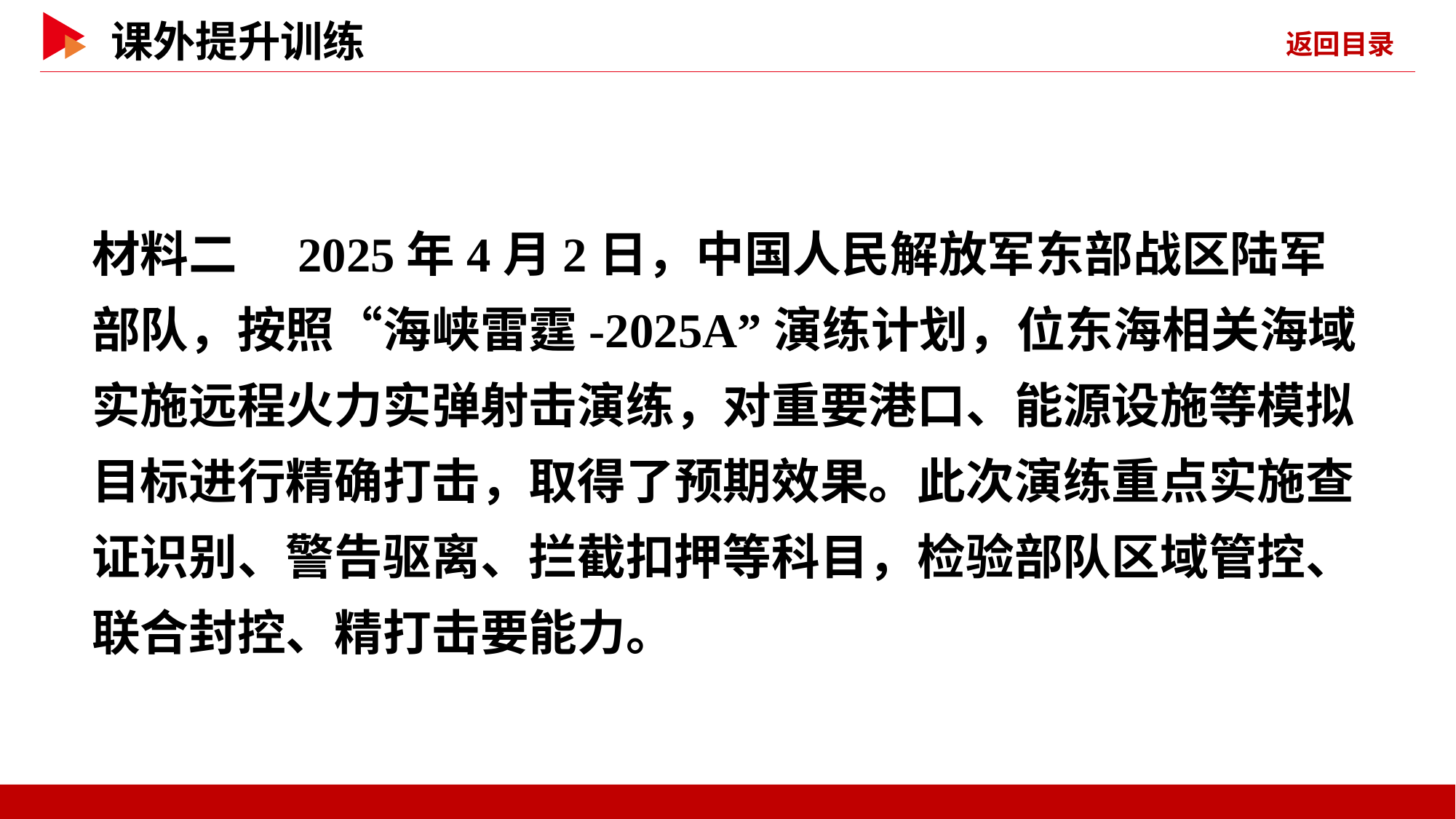

材料二　2025年4月2日，中国人民解放军东部战区陆军部队，按照“海峡雷霆-2025A”演练计划，位东海相关海域实施远程火力实弹射击演练，对重要港口、能源设施等模拟目标进行精确打击，取得了预期效果。此次演练重点实施查证识别、警告驱离、拦截扣押等科目，检验部队区域管控、联合封控、精打击要能力。